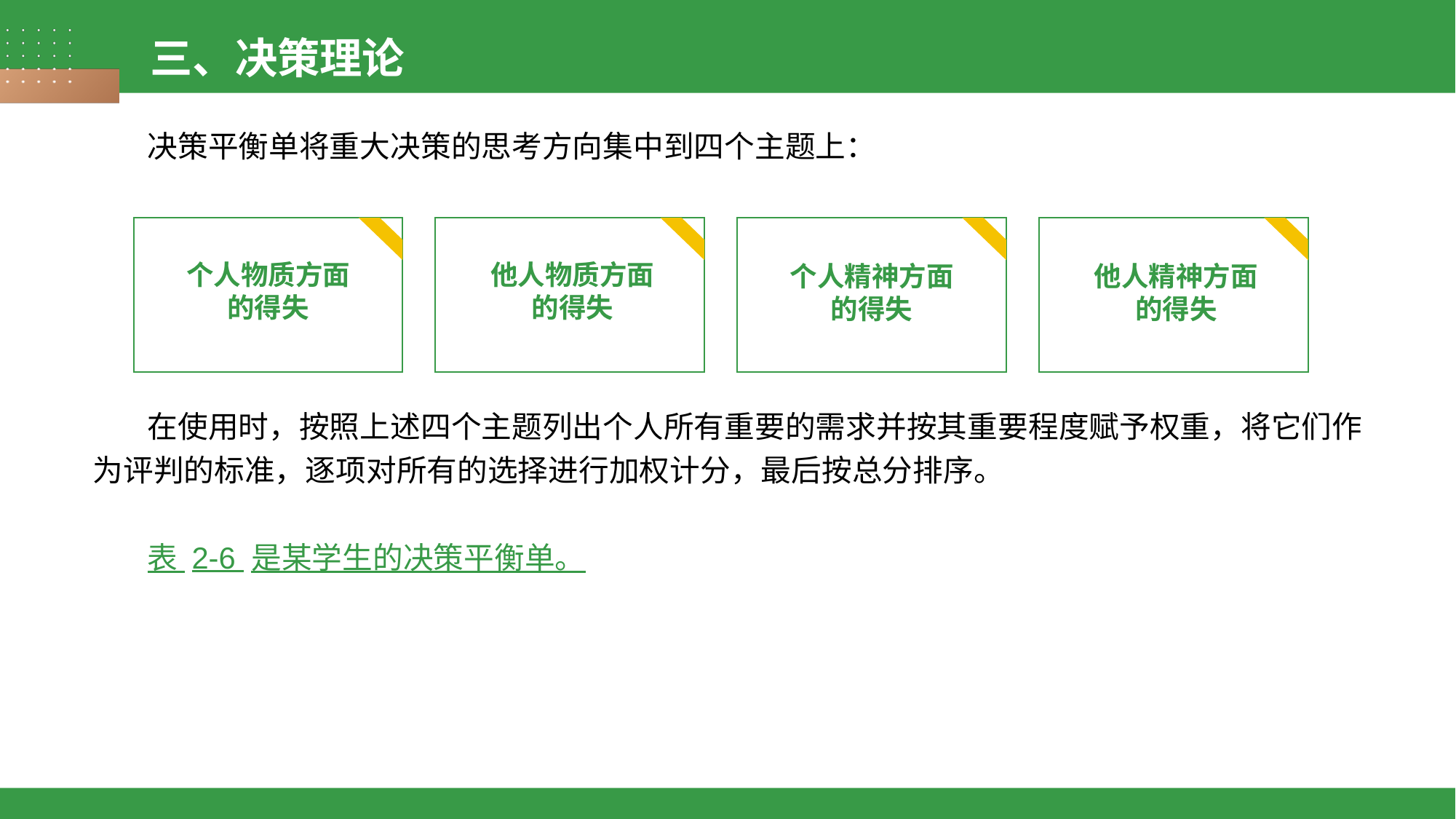

三、决策理论
决策平衡单将重大决策的思考方向集中到四个主题上：

个人物质方面的得失
他人物质方面的得失
个人精神方面的得失
他人精神方面的得失
在使用时，按照上述四个主题列出个人所有重要的需求并按其重要程度赋予权重，将它们作为评判的标准，逐项对所有的选择进行加权计分，最后按总分排序。

表 2-6 是某学生的决策平衡单。